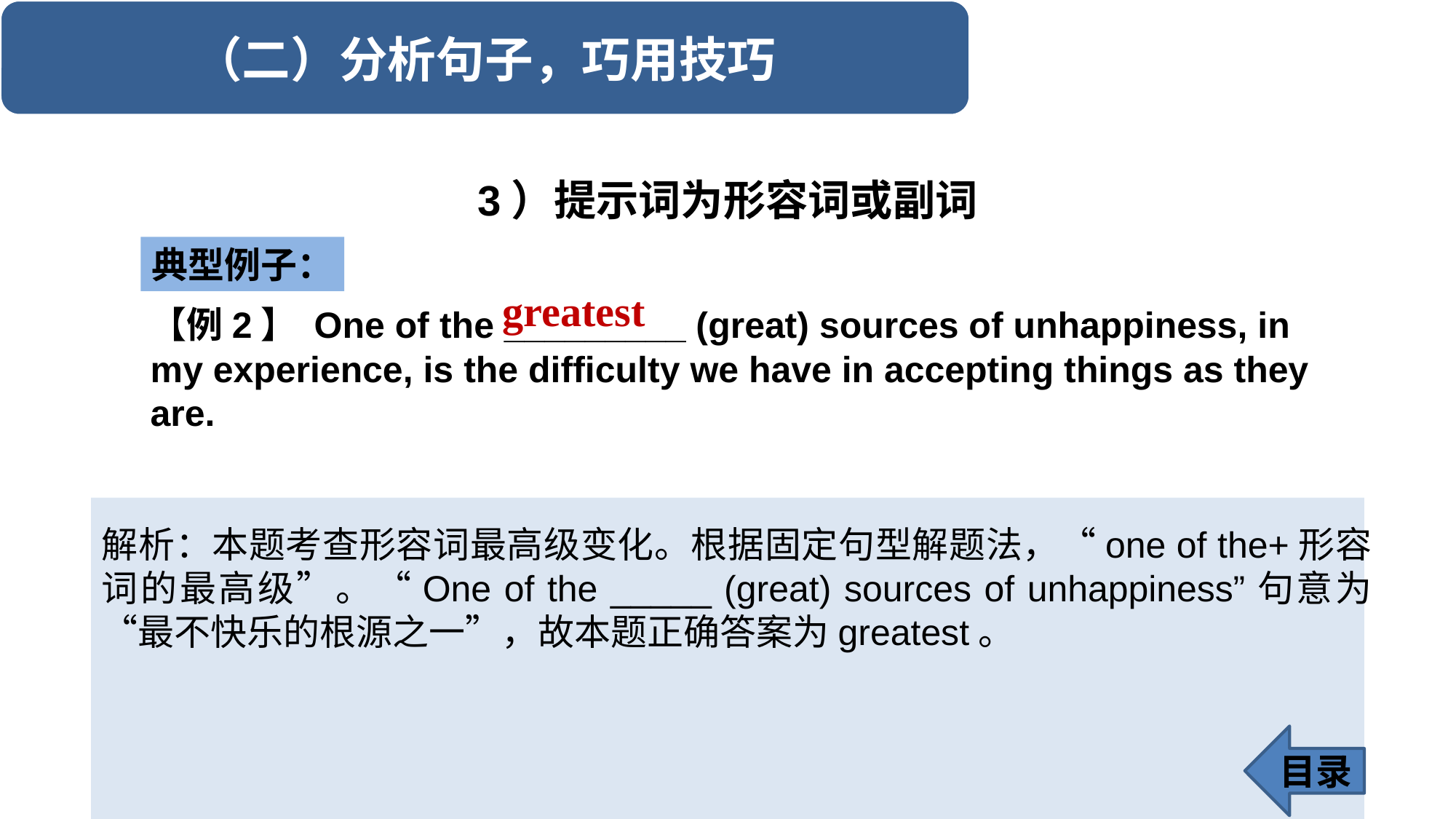

（二）分析句子，巧用技巧
3）提示词为形容词或副词
典型例子：
greatest
【例2】 One of the _________ (great) sources of unhappiness, in my experience, is the difficulty we have in accepting things as they are.

解析：本题考查形容词最高级变化。根据固定句型解题法，“one of the+形容词的最高级”。“One of the _____ (great) sources of unhappiness”句意为“最不快乐的根源之一”，故本题正确答案为greatest。
目录
34